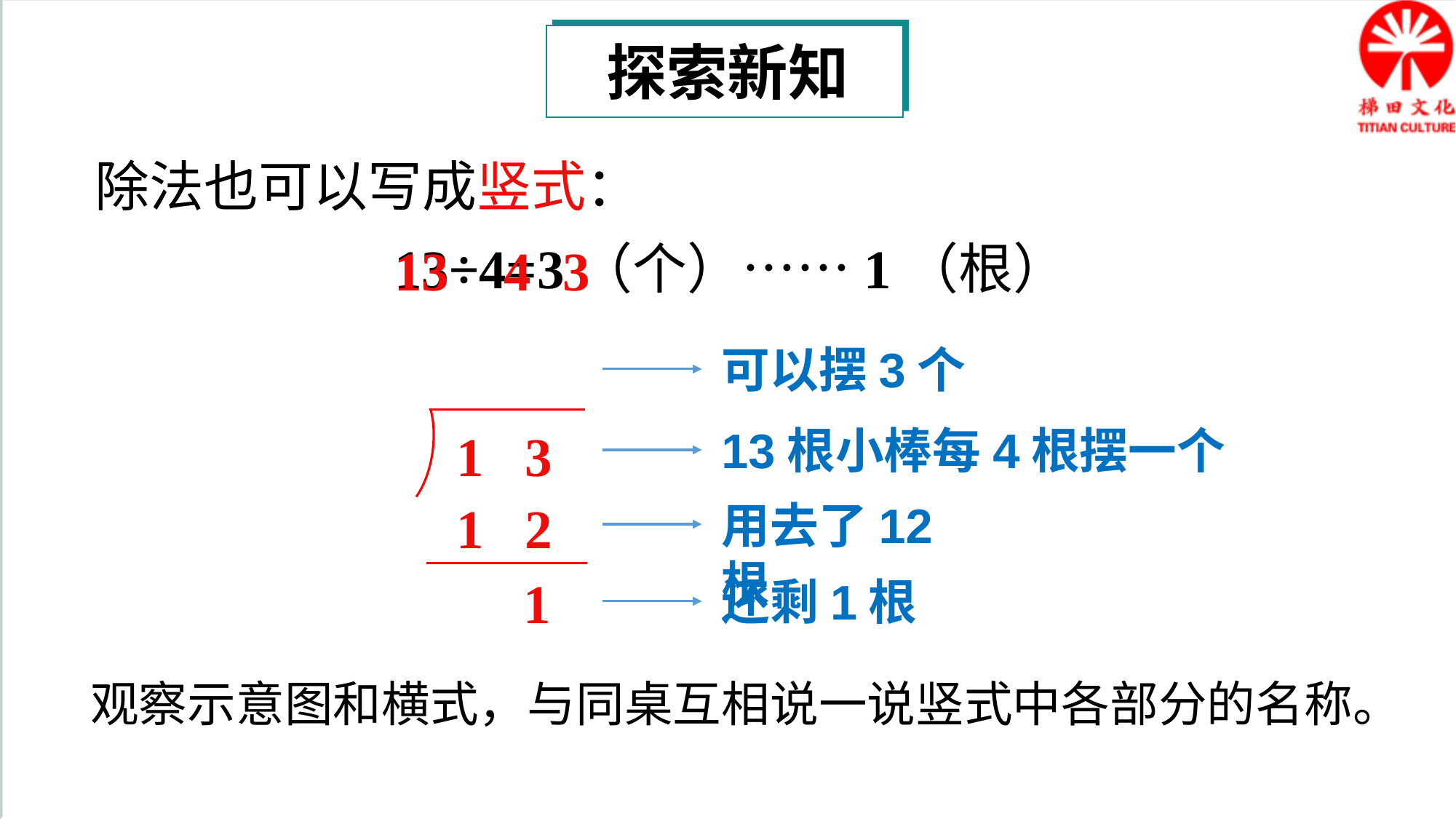

探索新知
除法也可以写成竖式：
13÷4=3（个）……1（根）
13
4
3
可以摆3个

13根小棒每4根摆一个
1   3
1   2
用去了12根
1
还剩1根
观察示意图和横式，与同桌互相说一说竖式中各部分的名称。